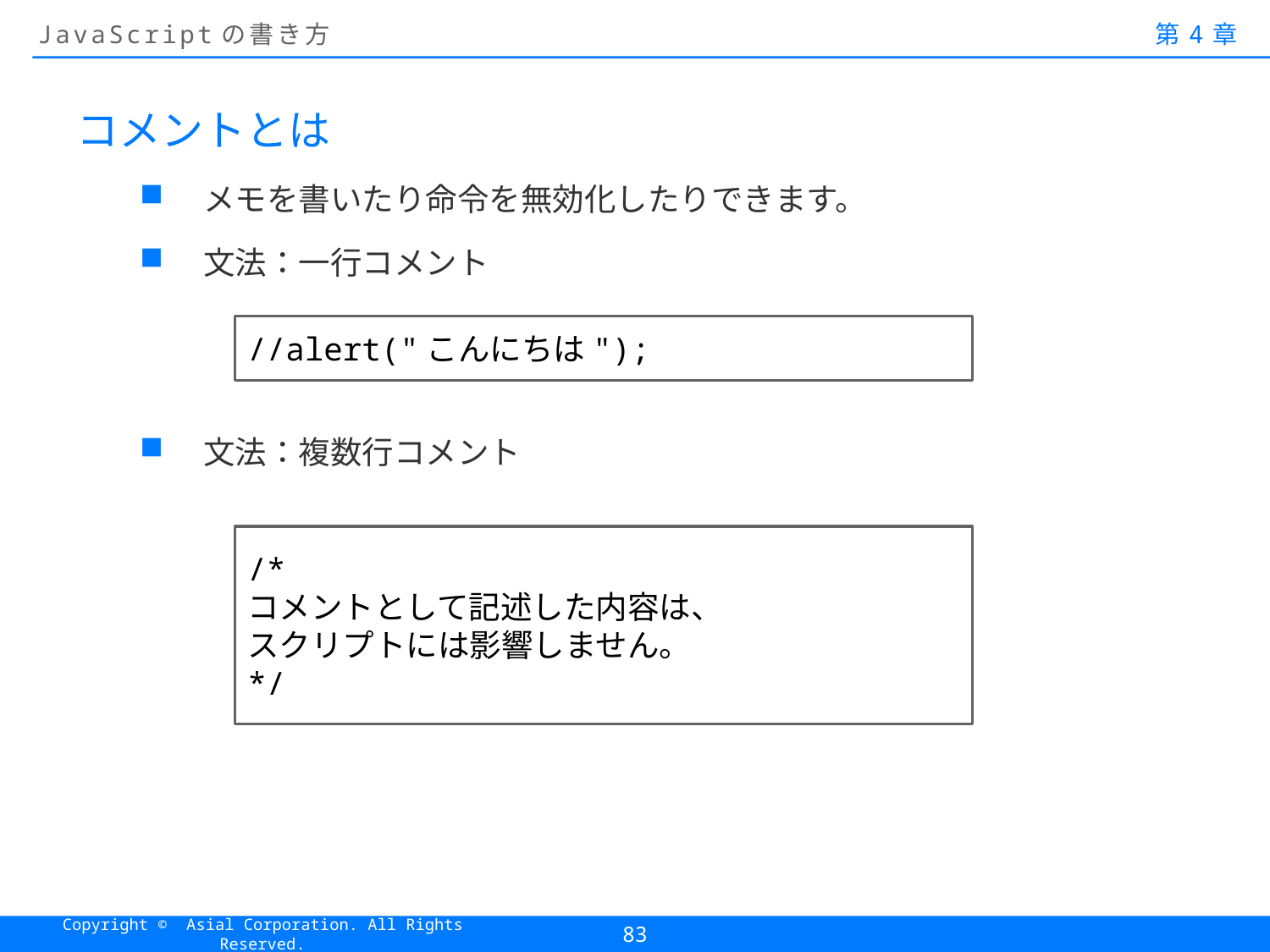

# JavaScriptの書き方
第4章
コメントとは
メモを書いたり命令を無効化したりできます。
文法：一行コメント

文法：複数行コメント
//alert("こんにちは");
/*
コメントとして記述した内容は、
スクリプトには影響しません。
*/
83